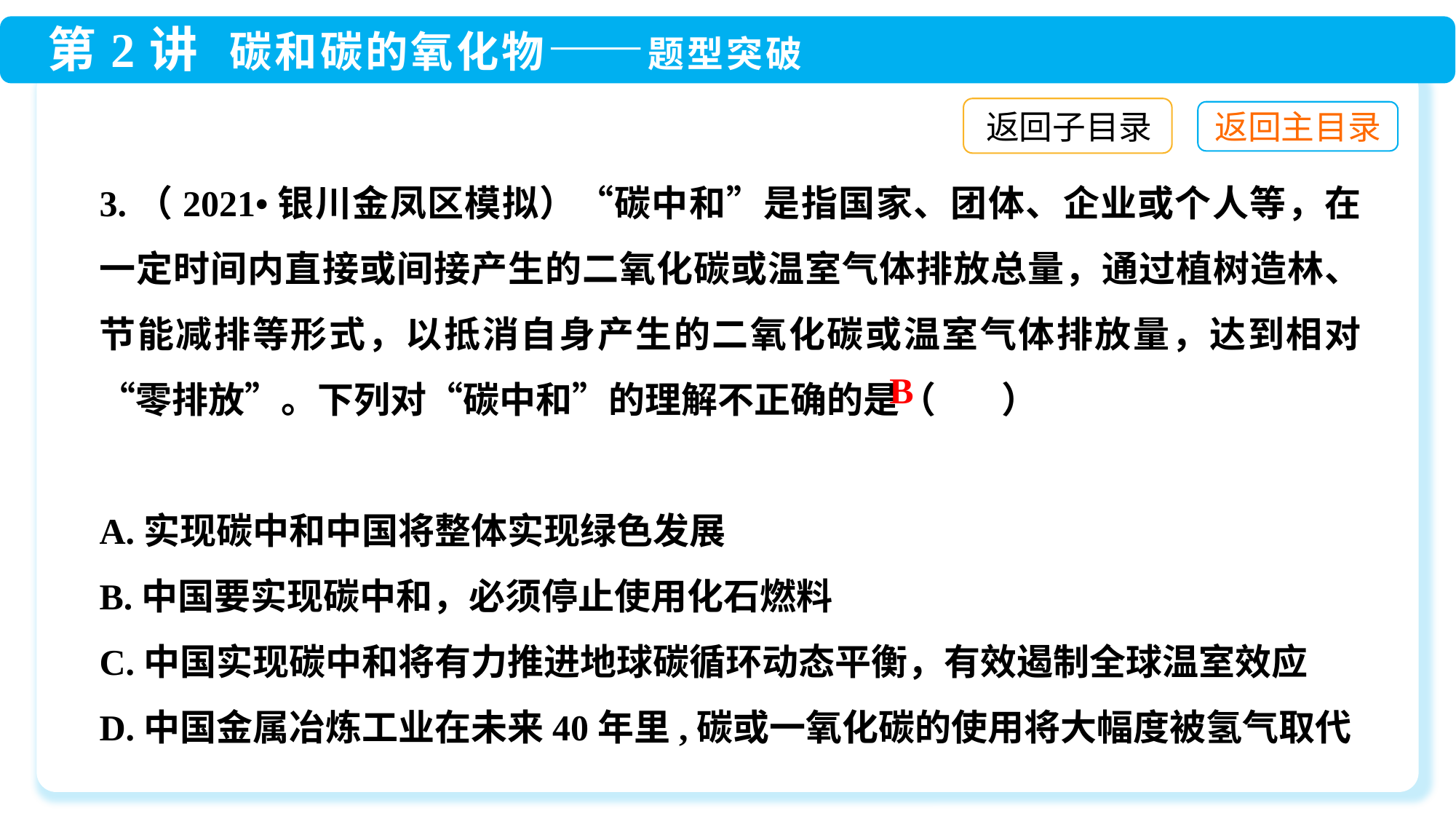

返回子目录
3.（2021•银川金凤区模拟）“碳中和”是指国家、团体、企业或个人等，在一定时间内直接或间接产生的二氧化碳或温室气体排放总量，通过植树造林、节能减排等形式，以抵消自身产生的二氧化碳或温室气体排放量，达到相对“零排放”。下列对“碳中和”的理解不正确的是（        ）

A.实现碳中和中国将整体实现绿色发展
B.中国要实现碳中和，必须停止使用化石燃料
C.中国实现碳中和将有力推进地球碳循环动态平衡，有效遏制全球温室效应
D.中国金属冶炼工业在未来40年里,碳或一氧化碳的使用将大幅度被氢气取代
B